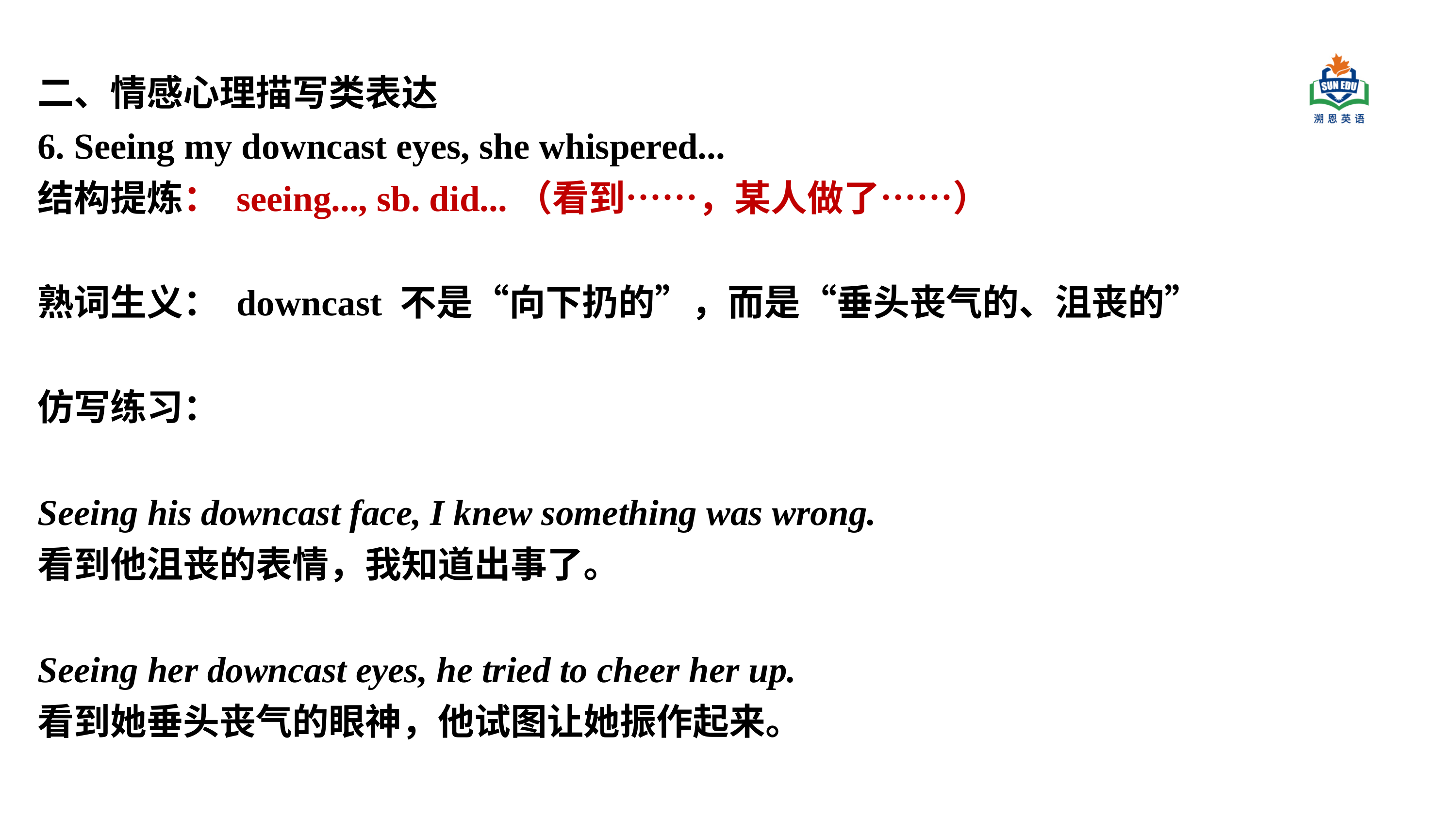

二、情感心理描写类表达
6. Seeing my downcast eyes, she whispered...
结构提炼： seeing..., sb. did...（看到……，某人做了……）

熟词生义： downcast 不是“向下扔的”，而是“垂头丧气的、沮丧的”

仿写练习：

Seeing his downcast face, I knew something was wrong.
看到他沮丧的表情，我知道出事了。

Seeing her downcast eyes, he tried to cheer her up.
看到她垂头丧气的眼神，他试图让她振作起来。